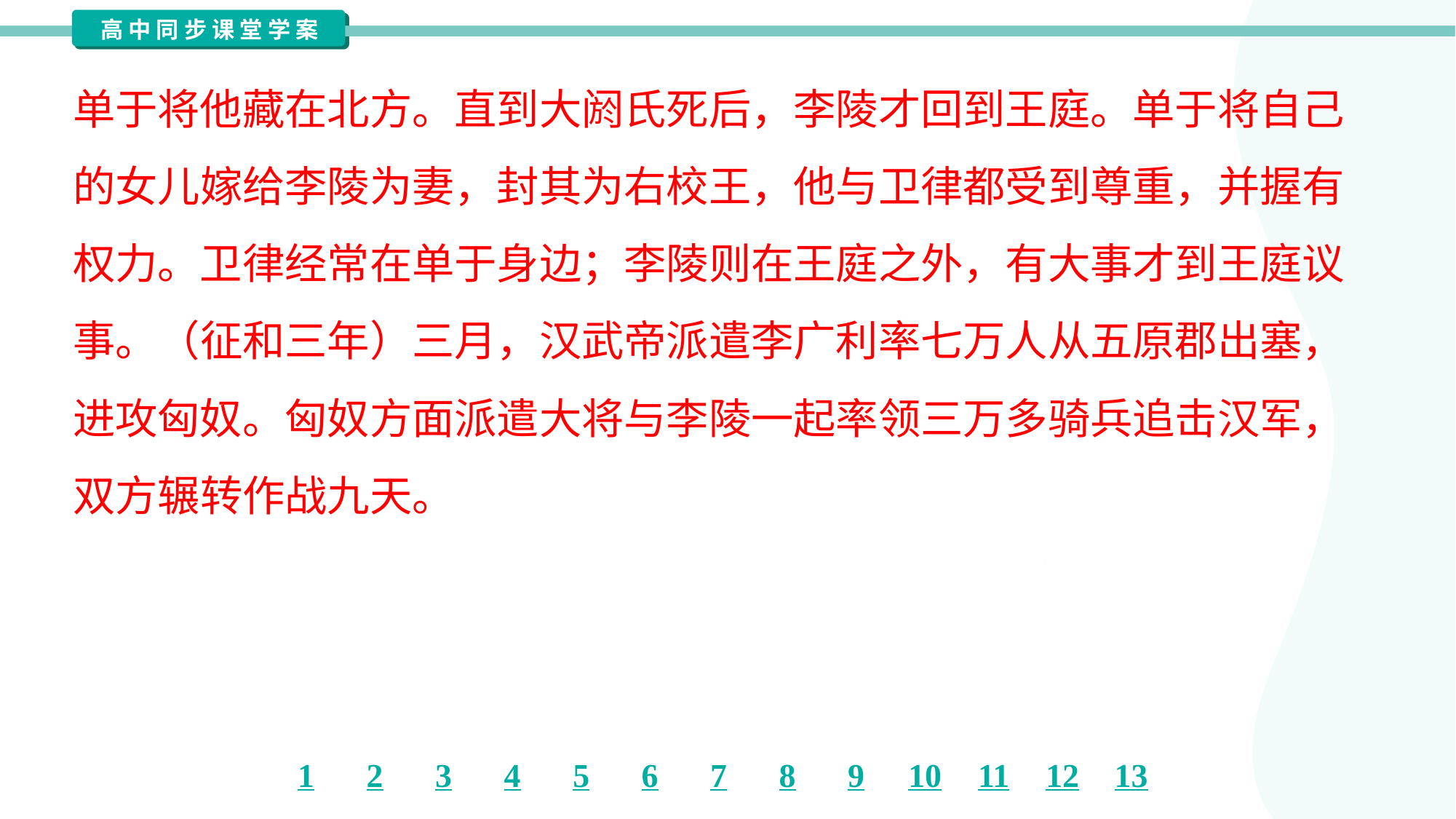

单于将他藏在北方。直到大阏氏死后，李陵才回到王庭。单于将自己
的女儿嫁给李陵为妻，封其为右校王，他与卫律都受到尊重，并握有
权力。卫律经常在单于身边；李陵则在王庭之外，有大事才到王庭议
事。（征和三年）三月，汉武帝派遣李广利率七万人从五原郡出塞，
进攻匈奴。匈奴方面派遣大将与李陵一起率领三万多骑兵追击汉军，
双方辗转作战九天。